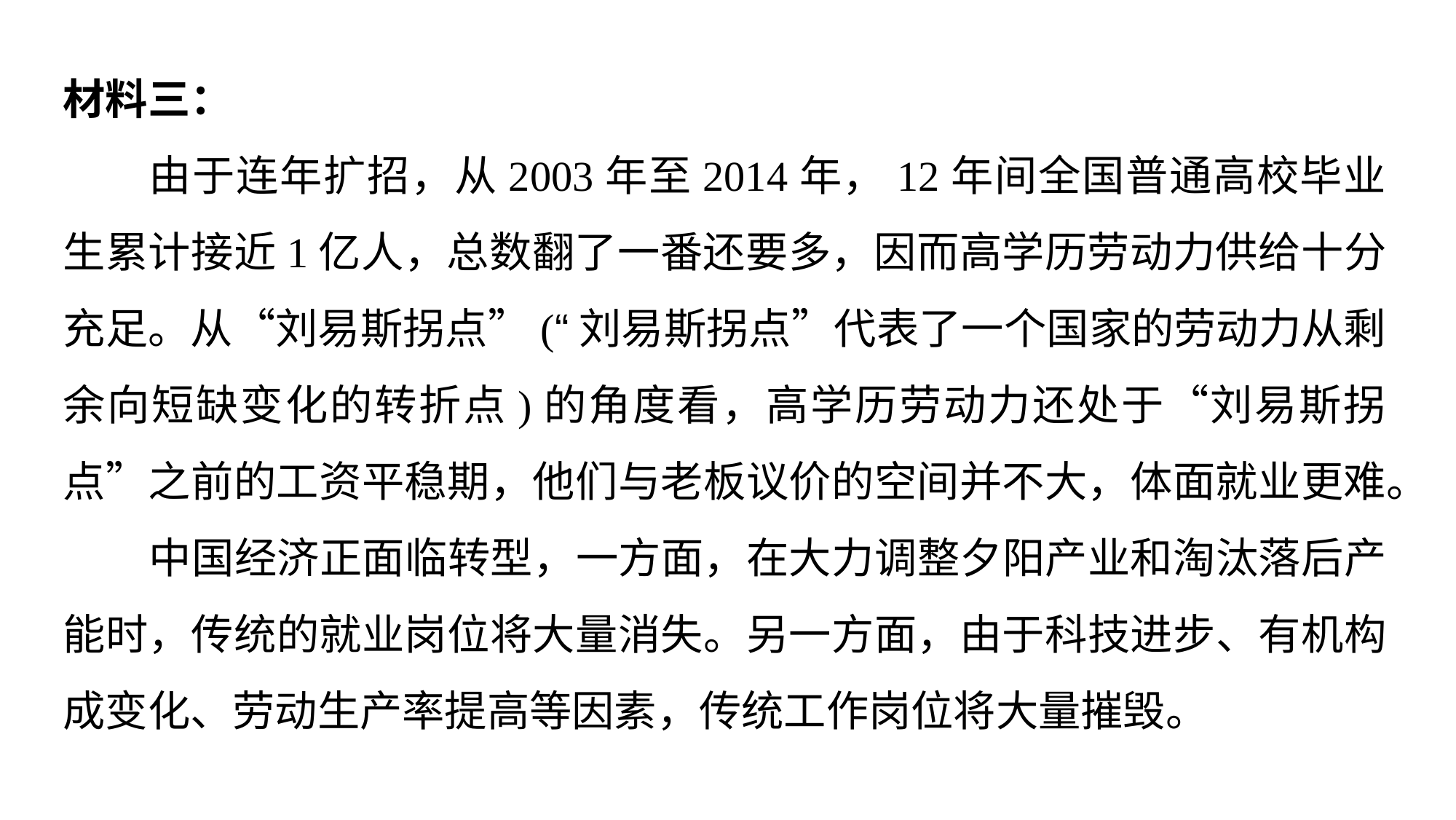

材料三：
由于连年扩招，从2003年至2014年，12年间全国普通高校毕业生累计接近1亿人，总数翻了一番还要多，因而高学历劳动力供给十分充足。从“刘易斯拐点”(“刘易斯拐点”代表了一个国家的劳动力从剩余向短缺变化的转折点)的角度看，高学历劳动力还处于“刘易斯拐点”之前的工资平稳期，他们与老板议价的空间并不大，体面就业更难。
中国经济正面临转型，一方面，在大力调整夕阳产业和淘汰落后产能时，传统的就业岗位将大量消失。另一方面，由于科技进步、有机构成变化、劳动生产率提高等因素，传统工作岗位将大量摧毁。